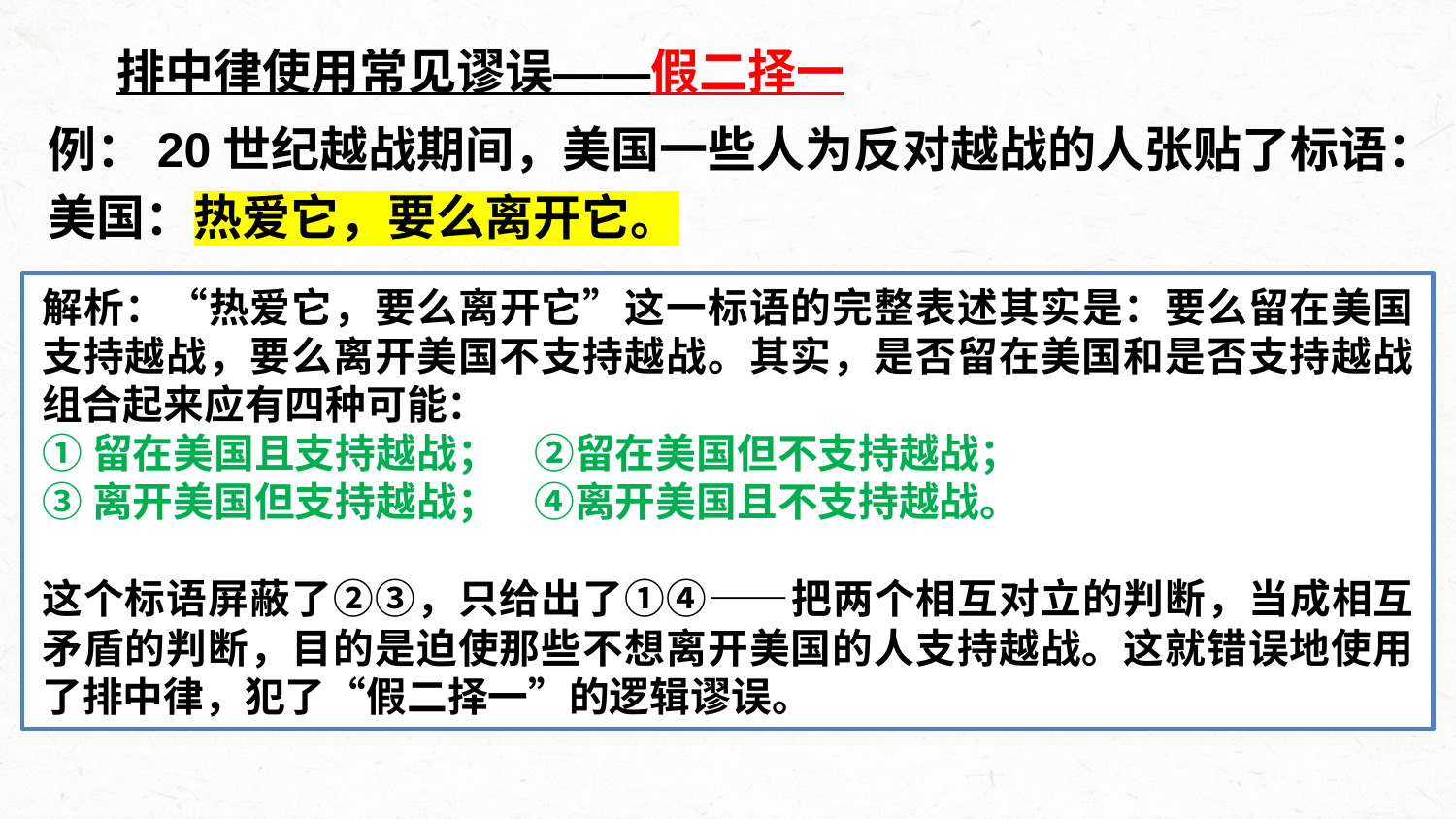

排中律使用常见谬误——假二择一
例：20世纪越战期间，美国一些人为反对越战的人张贴了标语：
美国：热爱它，要么离开它。
解析：“热爱它，要么离开它”这一标语的完整表述其实是：要么留在美国支持越战，要么离开美国不支持越战。其实，是否留在美国和是否支持越战组合起来应有四种可能：
①留在美国且支持越战；    ②留在美国但不支持越战；
③离开美国但支持越战；    ④离开美国且不支持越战。

这个标语屏蔽了②③，只给出了①④——把两个相互对立的判断，当成相互矛盾的判断，目的是迫使那些不想离开美国的人支持越战。这就错误地使用了排中律，犯了“假二择一”的逻辑谬误。